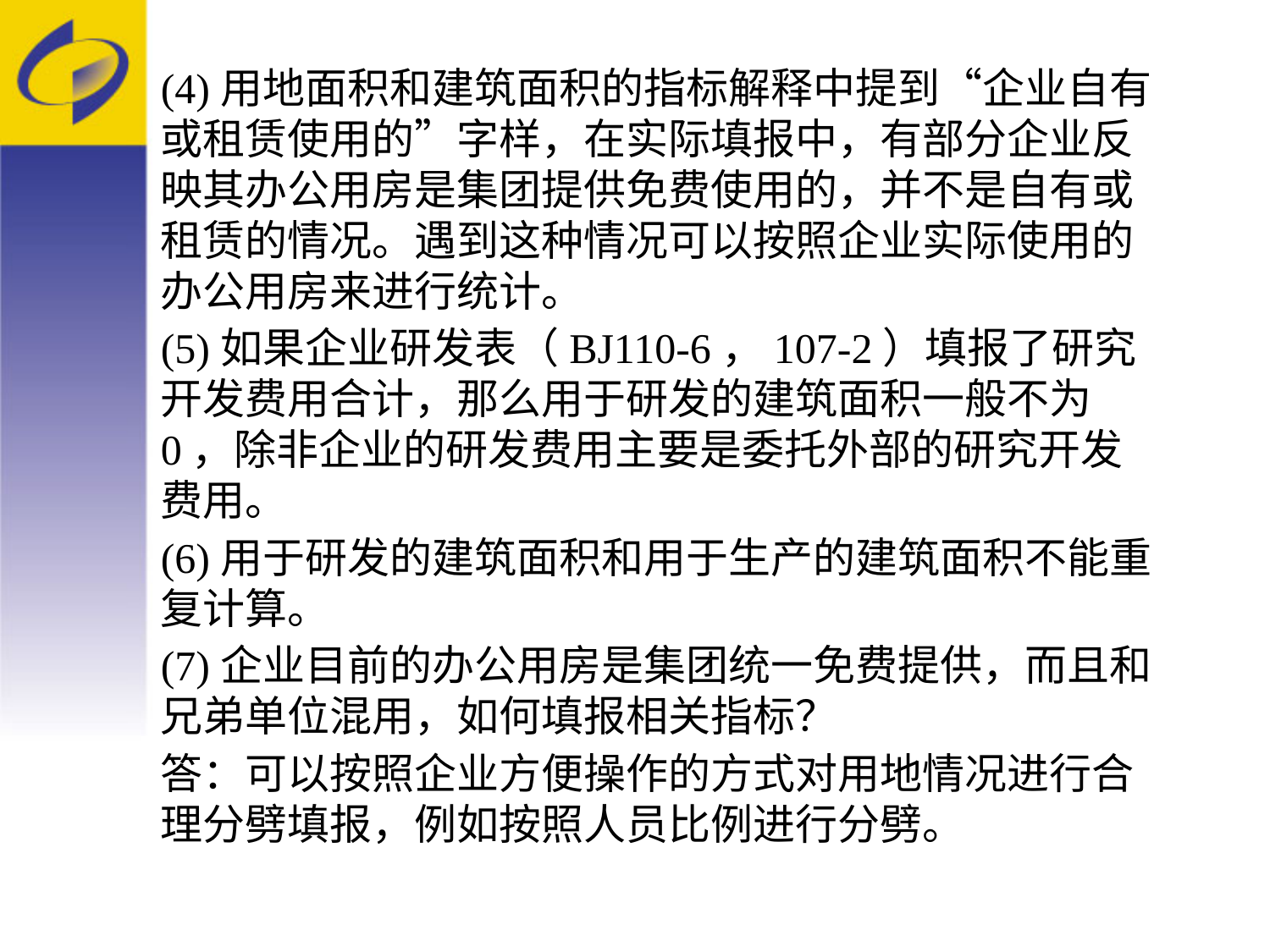

(4)用地面积和建筑面积的指标解释中提到“企业自有或租赁使用的”字样，在实际填报中，有部分企业反映其办公用房是集团提供免费使用的，并不是自有或租赁的情况。遇到这种情况可以按照企业实际使用的办公用房来进行统计。
(5)如果企业研发表（BJ110-6，107-2）填报了研究开发费用合计，那么用于研发的建筑面积一般不为0，除非企业的研发费用主要是委托外部的研究开发费用。
(6)用于研发的建筑面积和用于生产的建筑面积不能重复计算。
(7)企业目前的办公用房是集团统一免费提供，而且和兄弟单位混用，如何填报相关指标？
答：可以按照企业方便操作的方式对用地情况进行合理分劈填报，例如按照人员比例进行分劈。